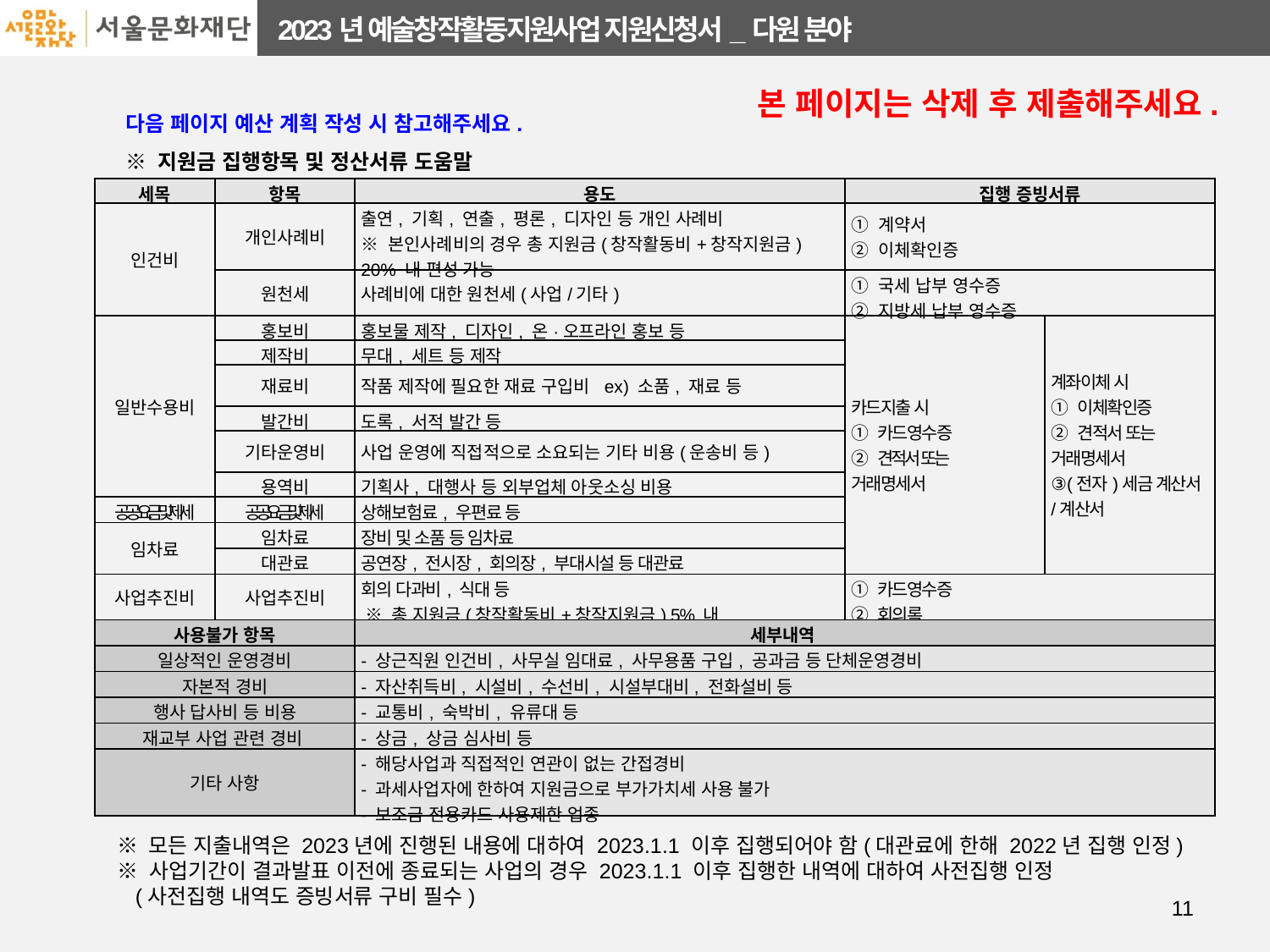

본 페이지는 삭제 후 제출해주세요.
다음 페이지 예산 계획 작성 시 참고해주세요.
※ 지원금 집행항목 및 정산서류 도움말
| 세목 | 항목 | 용도 | 집행 증빙서류 |  |
| --- | --- | --- | --- | --- |
| 인건비 | 개인사례비 | 출연, 기획, 연출, 평론, 디자인 등 개인 사례비 ※ 본인사례비의 경우 총 지원금(창작활동비+창작지원금) 20% 내 편성 가능 | ① 계약서 ② 이체확인증 |  |
|  | 원천세 | 사례비에 대한 원천세(사업/기타) | ① 국세 납부 영수증 ② 지방세 납부 영수증 |  |
| 일반수용비 | 홍보비 | 홍보물 제작, 디자인, 온·오프라인 홍보 등 | 카드지출 시 ① 카드영수증 ② 견적서 또는 거래명세서 | 계좌이체 시 ① 이체확인증 ② 견적서 또는 거래명세서 ③(전자)세금 계산서/계산서 |
|  | 제작비 | 무대, 세트 등 제작 |  |  |
|  | 재료비 | 작품 제작에 필요한 재료 구입비 ex) 소품, 재료 등 |  |  |
|  | 발간비 | 도록, 서적 발간 등 |  |  |
|  | 기타운영비 | 사업 운영에 직접적으로 소요되는 기타 비용(운송비 등) |  |  |
|  | 용역비 | 기획사, 대행사 등 외부업체 아웃소싱 비용 |  |  |
| 공공요금 및 제세 | 공공요금 및 제세 | 상해보험료, 우편료 등 |  |  |
| 임차료 | 임차료 | 장비 및 소품 등 임차료 |  |  |
|  | 대관료 | 공연장, 전시장, 회의장, 부대시설 등 대관료 |  |  |
| 사업추진비 | 사업추진비 | 회의 다과비, 식대 등 ※ 총 지원금(창작활동비+창작지원금) 5% 내 | ① 카드영수증 ② 회의록 |  |
| 사용불가 항목 |  | 세부내역 |  |  |
| 일상적인 운영경비 |  | - 상근직원 인건비, 사무실 임대료, 사무용품 구입, 공과금 등 단체운영경비 |  |  |
| 자본적 경비 |  | - 자산취득비, 시설비, 수선비, 시설부대비, 전화설비 등 |  |  |
| 행사 답사비 등 비용 |  | - 교통비, 숙박비, 유류대 등 |  |  |
| 재교부 사업 관련 경비 |  | - 상금, 상금 심사비 등 |  |  |
| 기타 사항 |  | - 해당사업과 직접적인 연관이 없는 간접경비 - 과세사업자에 한하여 지원금으로 부가가치세 사용 불가 - 보조금 전용카드 사용제한 업종 |  |  |
※ 모든 지출내역은 2023년에 진행된 내용에 대하여 2023.1.1 이후 집행되어야 함(대관료에 한해 2022년 집행 인정)
※ 사업기간이 결과발표 이전에 종료되는 사업의 경우 2023.1.1 이후 집행한 내역에 대하여 사전집행 인정
   (사전집행 내역도 증빙서류 구비 필수)
11